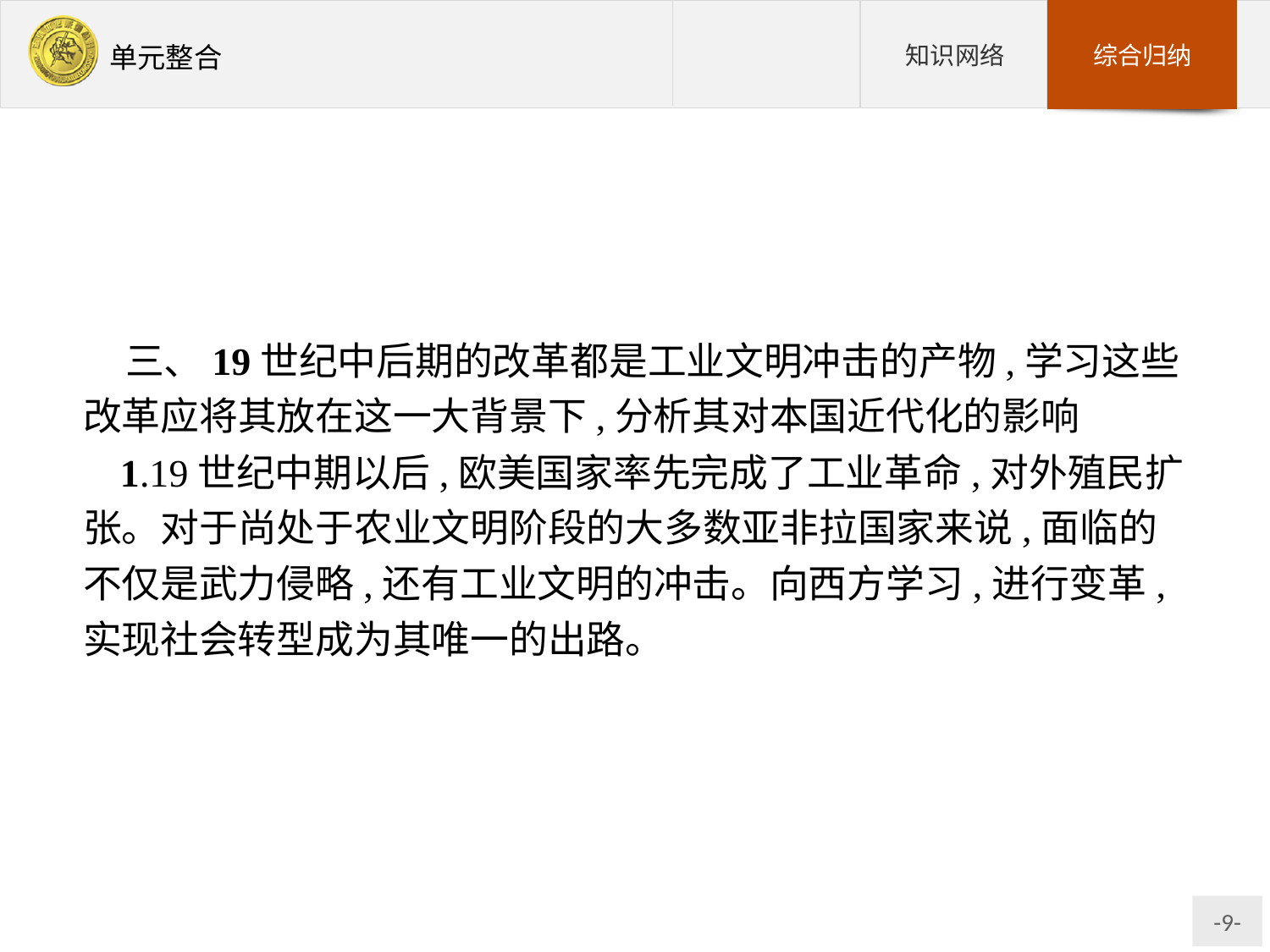

三、19世纪中后期的改革都是工业文明冲击的产物,学习这些改革应将其放在这一大背景下,分析其对本国近代化的影响
1.19世纪中期以后,欧美国家率先完成了工业革命,对外殖民扩张。对于尚处于农业文明阶段的大多数亚非拉国家来说,面临的不仅是武力侵略,还有工业文明的冲击。向西方学习,进行变革,实现社会转型成为其唯一的出路。